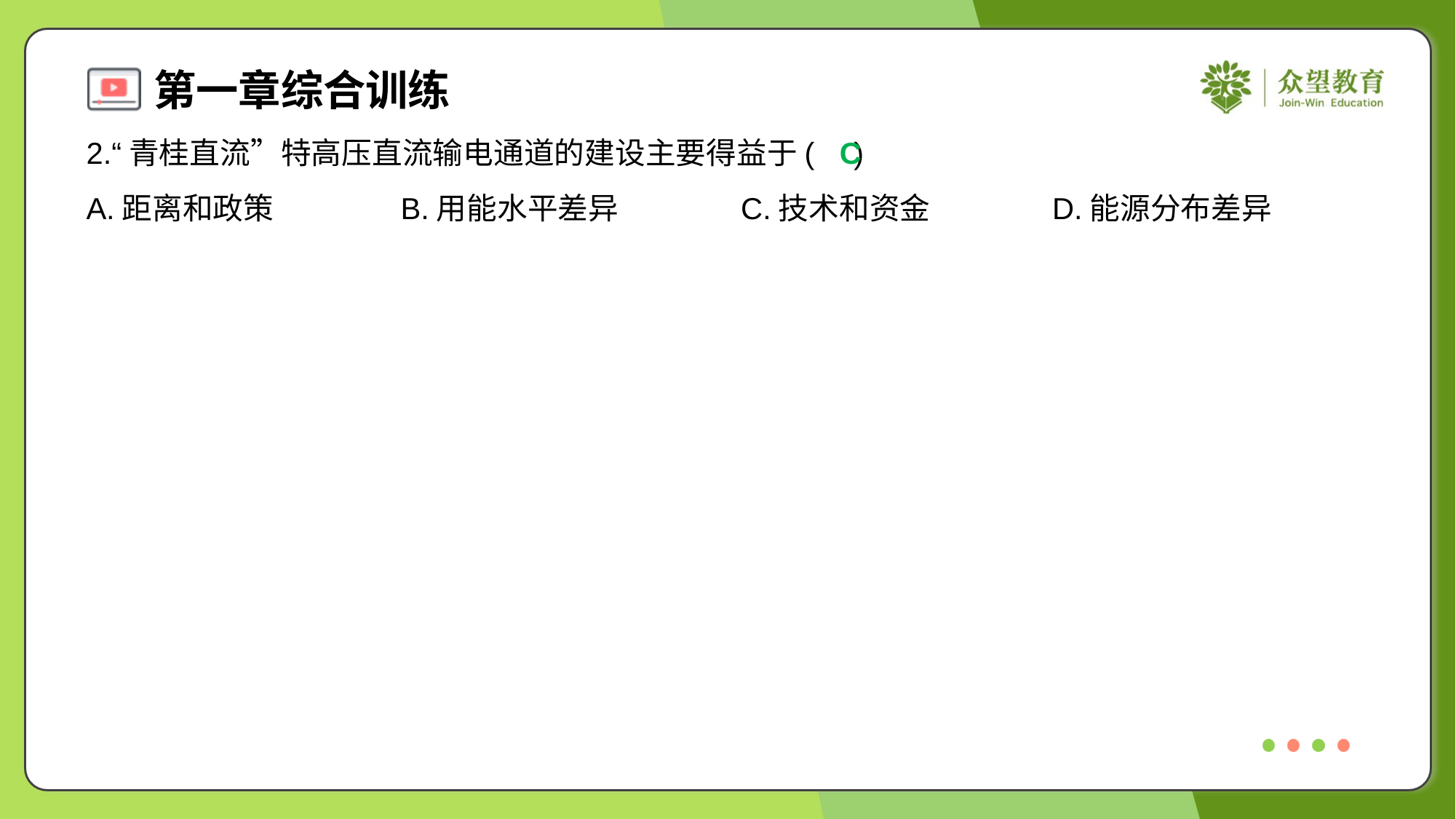

2.“青桂直流”特高压直流输电通道的建设主要得益于(     )
C
A.距离和政策	B.用能水平差异	C.技术和资金	D.能源分布差异